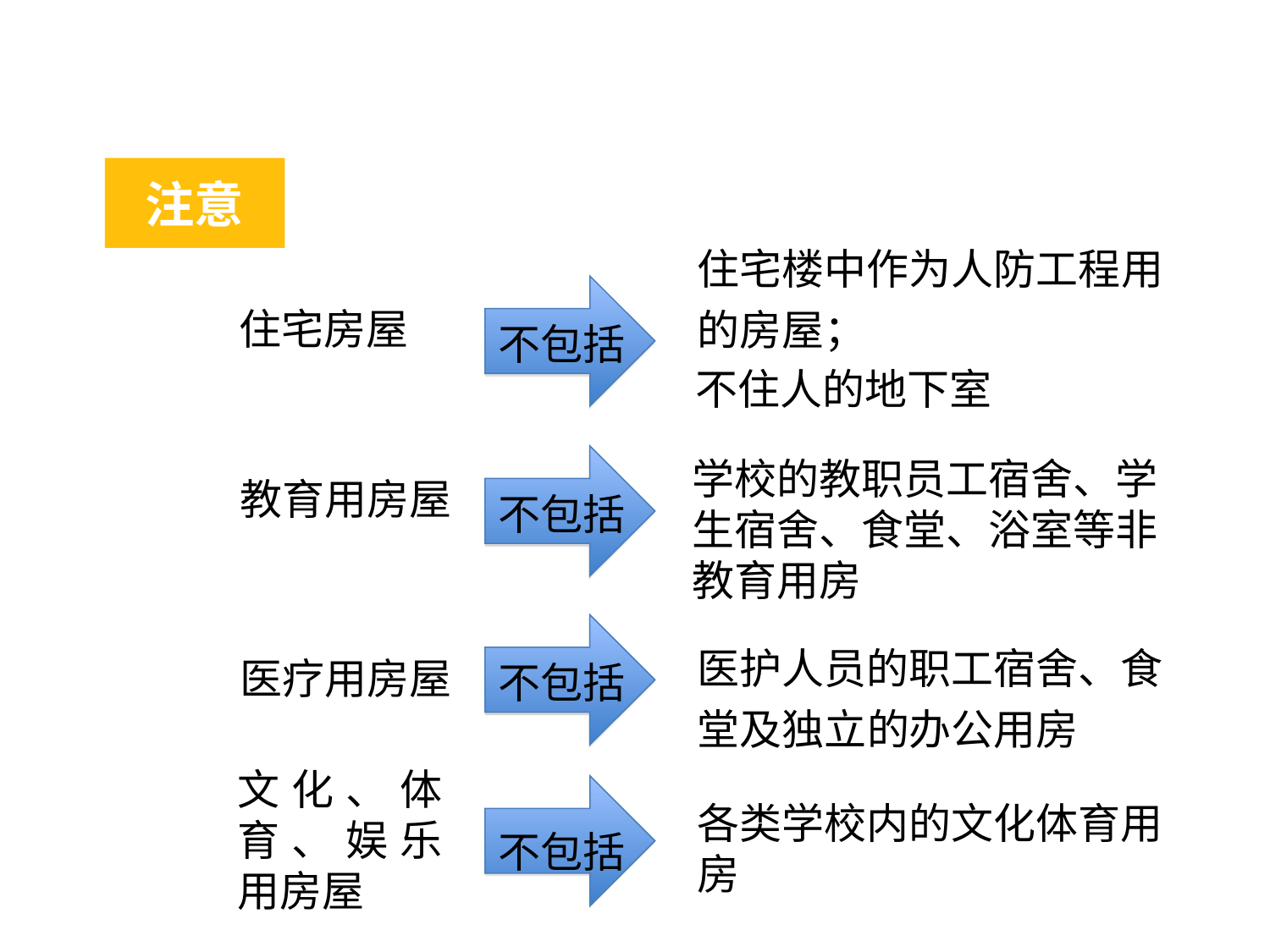

注意
住宅楼中作为人防工程用的房屋；

不包括
住宅房屋
不住人的地下室

学校的教职员工宿舍、学生宿舍、食堂、浴室等非教育用房
不包括
教育用房屋

不包括
医护人员的职工宿舍、食堂及独立的办公用房
医疗用房屋
文化、体育、娱乐用房屋

各类学校内的文化体育用房
不包括